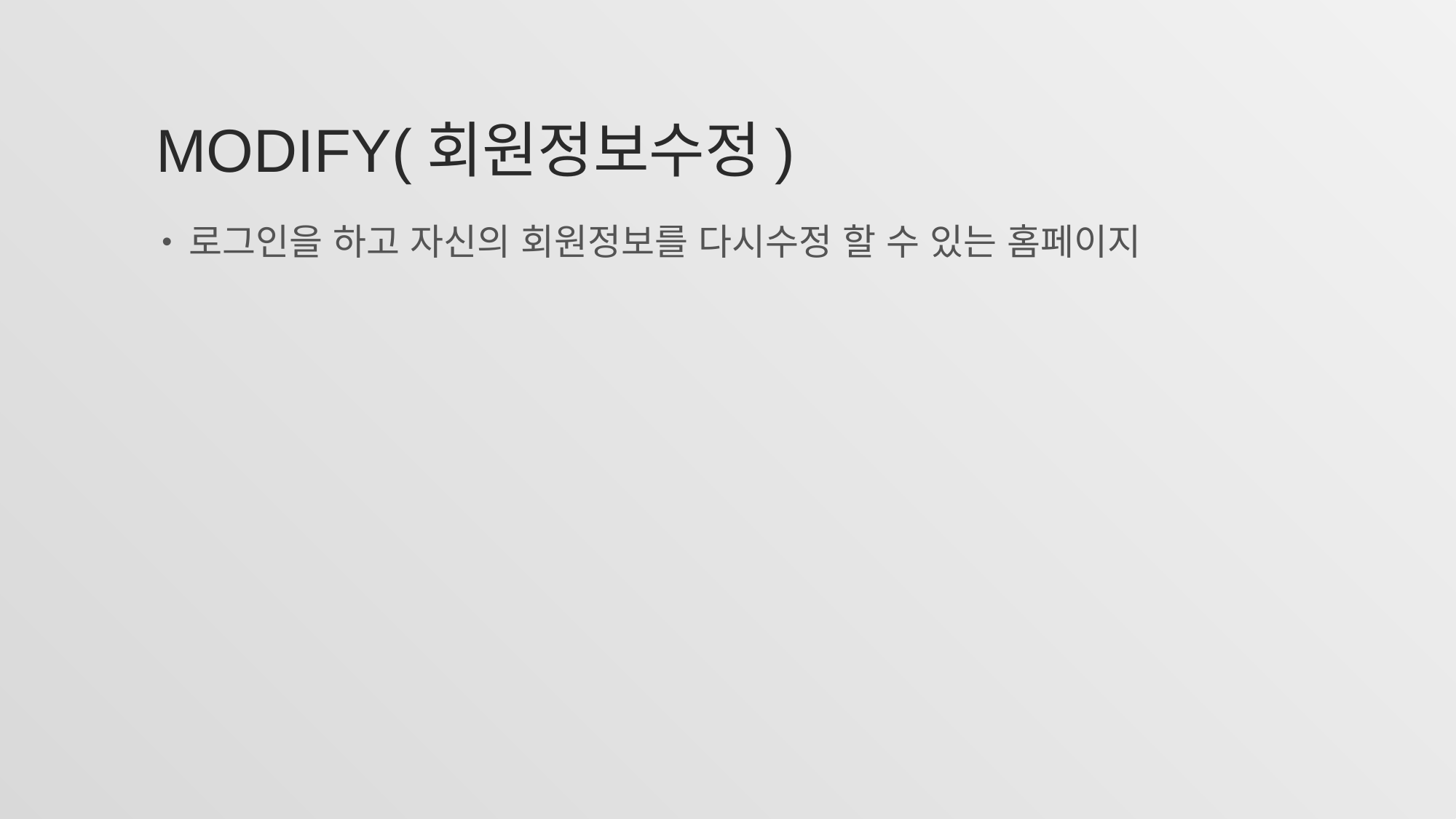

# MODIFY(회원정보수정)
로그인을 하고 자신의 회원정보를 다시수정 할 수 있는 홈페이지